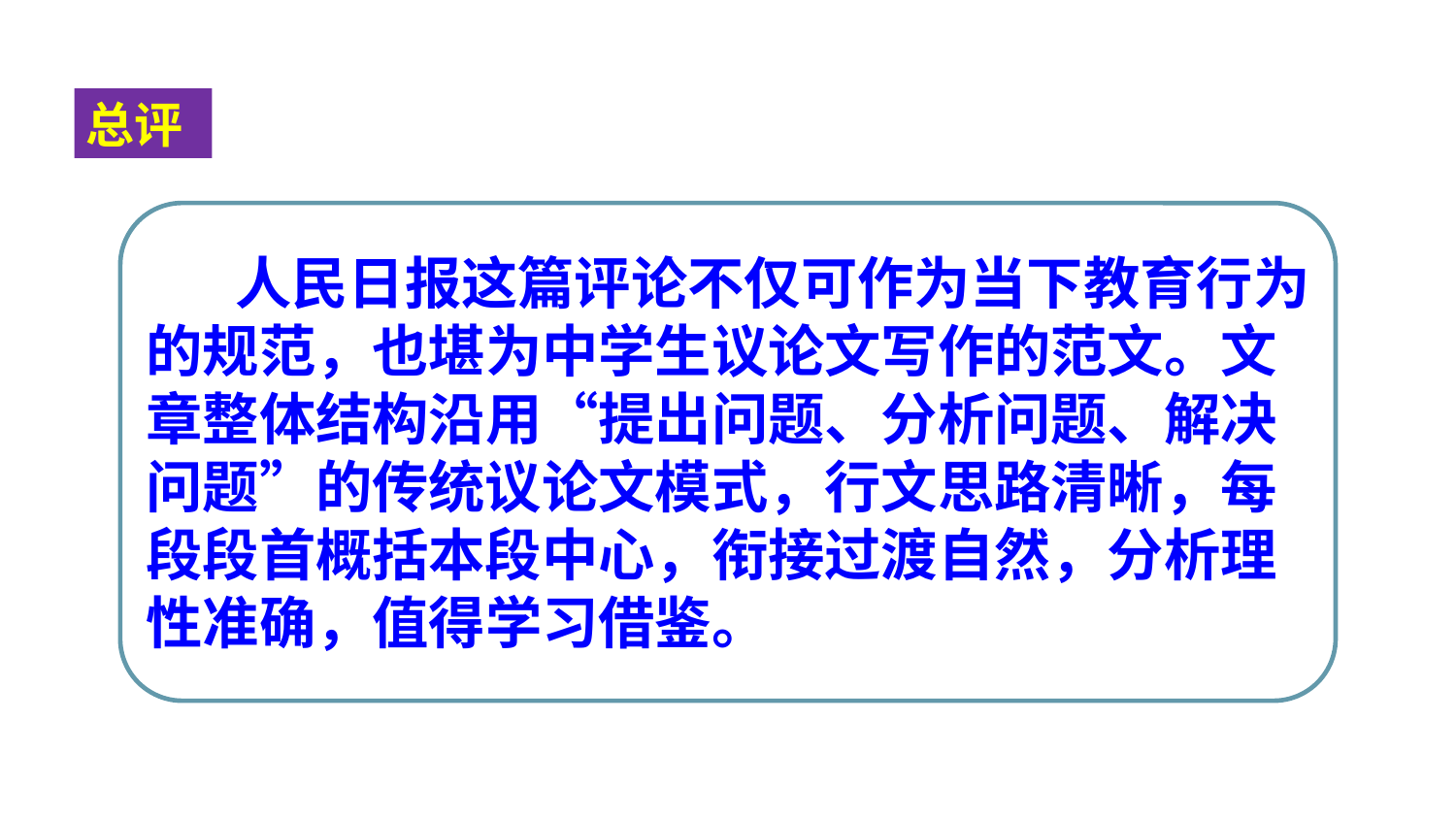

总评
      人民日报这篇评论不仅可作为当下教育行为的规范，也堪为中学生议论文写作的范文。文章整体结构沿用“提出问题、分析问题、解决问题”的传统议论文模式，行文思路清晰，每段段首概括本段中心，衔接过渡自然，分析理性准确，值得学习借鉴。